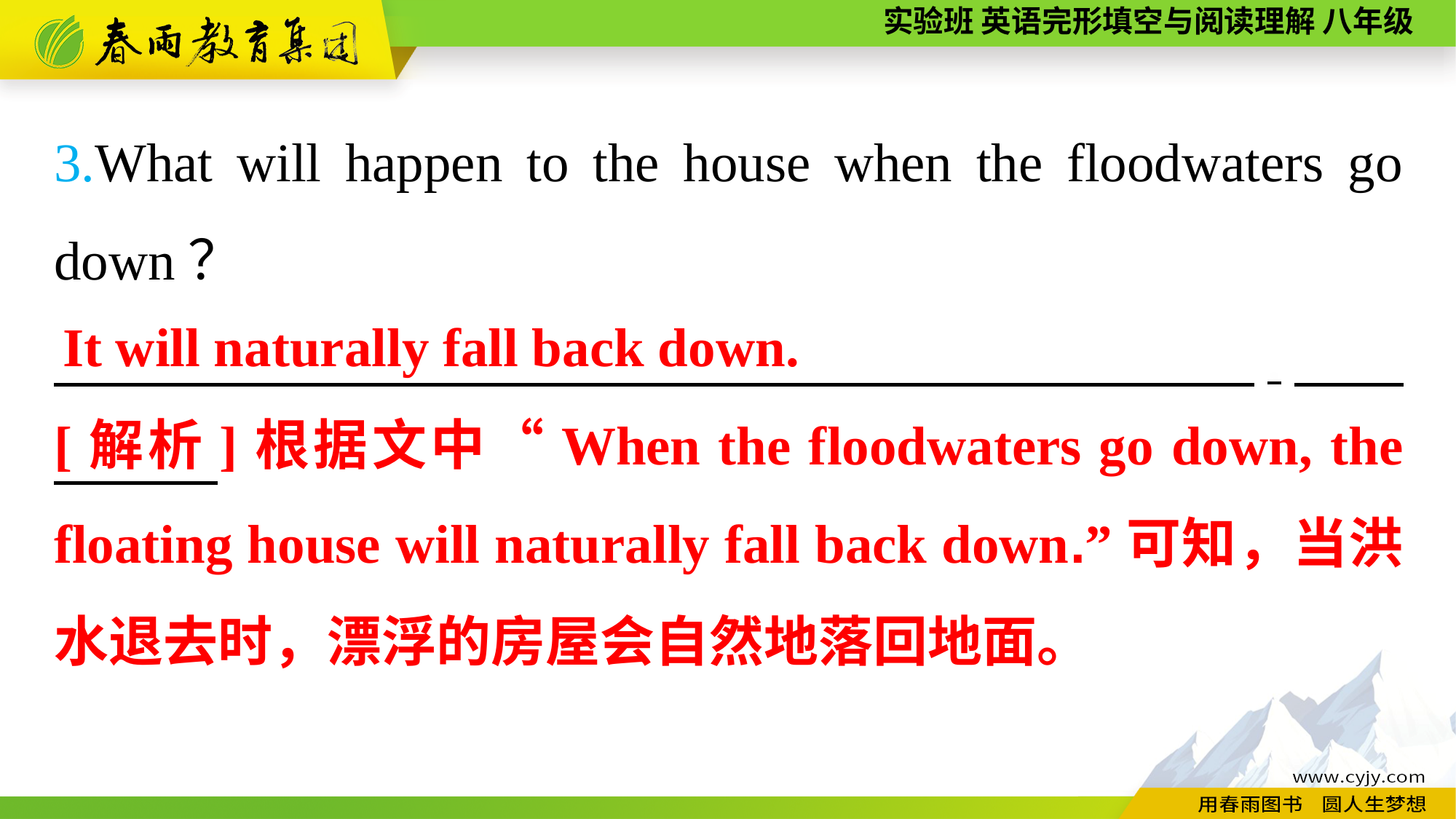

3.What will happen to the house when the floodwaters go down？
　                                                                                             ,
It will naturally fall back down.
[解析]根据文中“When the floodwaters go down, the floating house will naturally fall back down.”可知，当洪水退去时，漂浮的房屋会自然地落回地面。